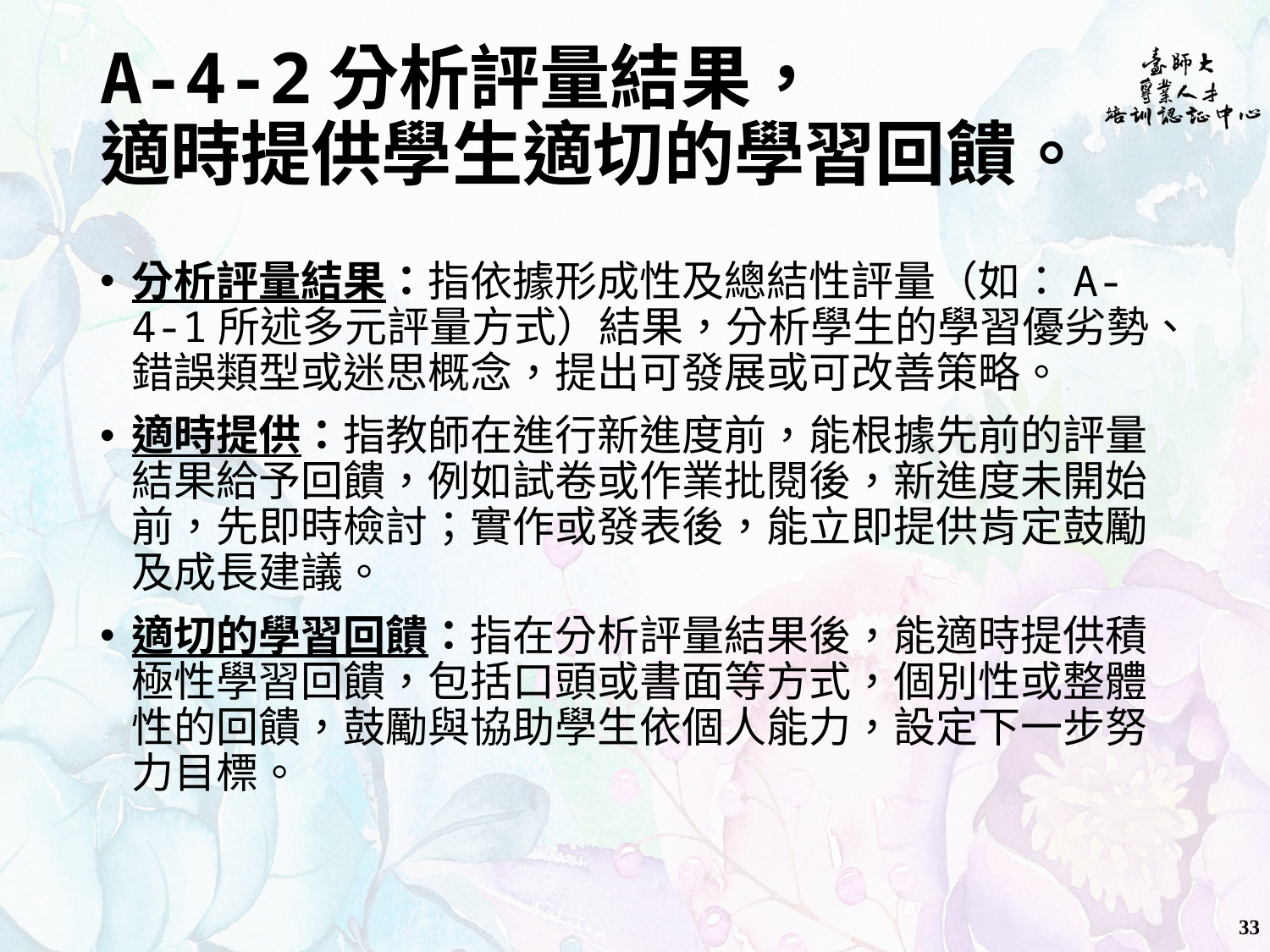

# A-4-2分析評量結果， 適時提供學生適切的學習回饋。
分析評量結果：指依據形成性及總結性評量（如：A-4-1所述多元評量方式）結果，分析學生的學習優劣勢、錯誤類型或迷思概念，提出可發展或可改善策略。
適時提供：指教師在進行新進度前，能根據先前的評量結果給予回饋，例如試卷或作業批閱後，新進度未開始前，先即時檢討；實作或發表後，能立即提供肯定鼓勵及成長建議。
適切的學習回饋：指在分析評量結果後，能適時提供積極性學習回饋，包括口頭或書面等方式，個別性或整體性的回饋，鼓勵與協助學生依個人能力，設定下一步努力目標。
33